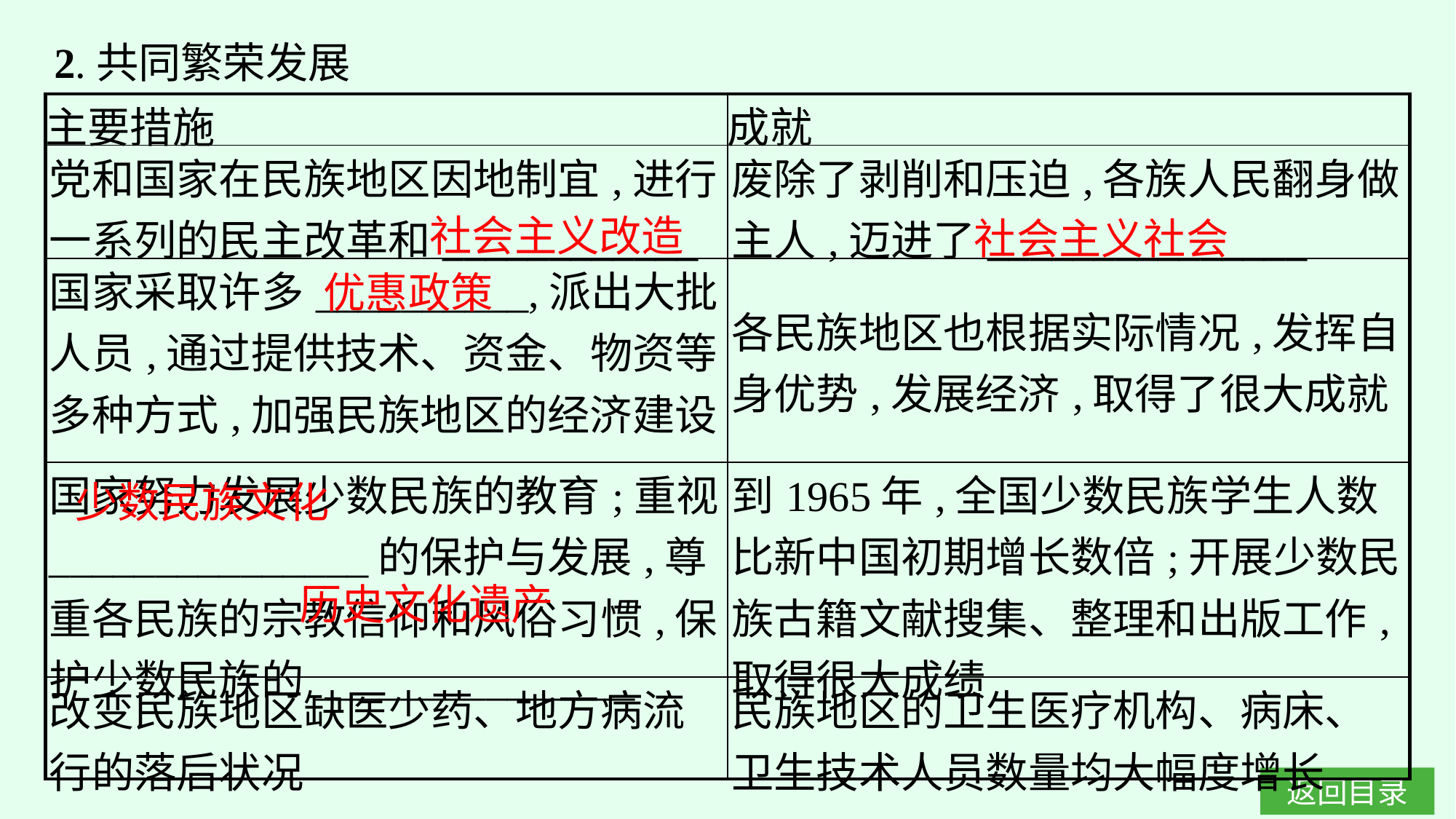

2.共同繁荣发展
| 主要措施 | 成就 |
| --- | --- |
| 党和国家在民族地区因地制宜,进行一系列的民主改革和\_\_\_\_\_\_\_\_\_\_\_\_ | 废除了剥削和压迫,各族人民翻身做主人,迈进了\_\_\_\_\_\_\_\_\_\_\_\_\_\_\_ |
| 国家采取许多\_\_\_\_\_\_\_\_\_\_,派出大批人员,通过提供技术、资金、物资等多种方式,加强民族地区的经济建设 | 各民族地区也根据实际情况,发挥自身优势,发展经济,取得了很大成就 |
| 国家努力发展少数民族的教育;重视\_\_\_\_\_\_\_\_\_\_\_\_\_\_\_的保护与发展,尊重各民族的宗教信仰和风俗习惯,保护少数民族的\_\_\_\_\_\_\_\_\_\_\_\_\_\_\_ | 到1965年,全国少数民族学生人数比新中国初期增长数倍;开展少数民族古籍文献搜集、整理和出版工作,取得很大成绩 |
| 改变民族地区缺医少药、地方病流行的落后状况 | 民族地区的卫生医疗机构、病床、卫生技术人员数量均大幅度增长 |
社会主义改造
社会主义社会
优惠政策
少数民族文化
历史文化遗产